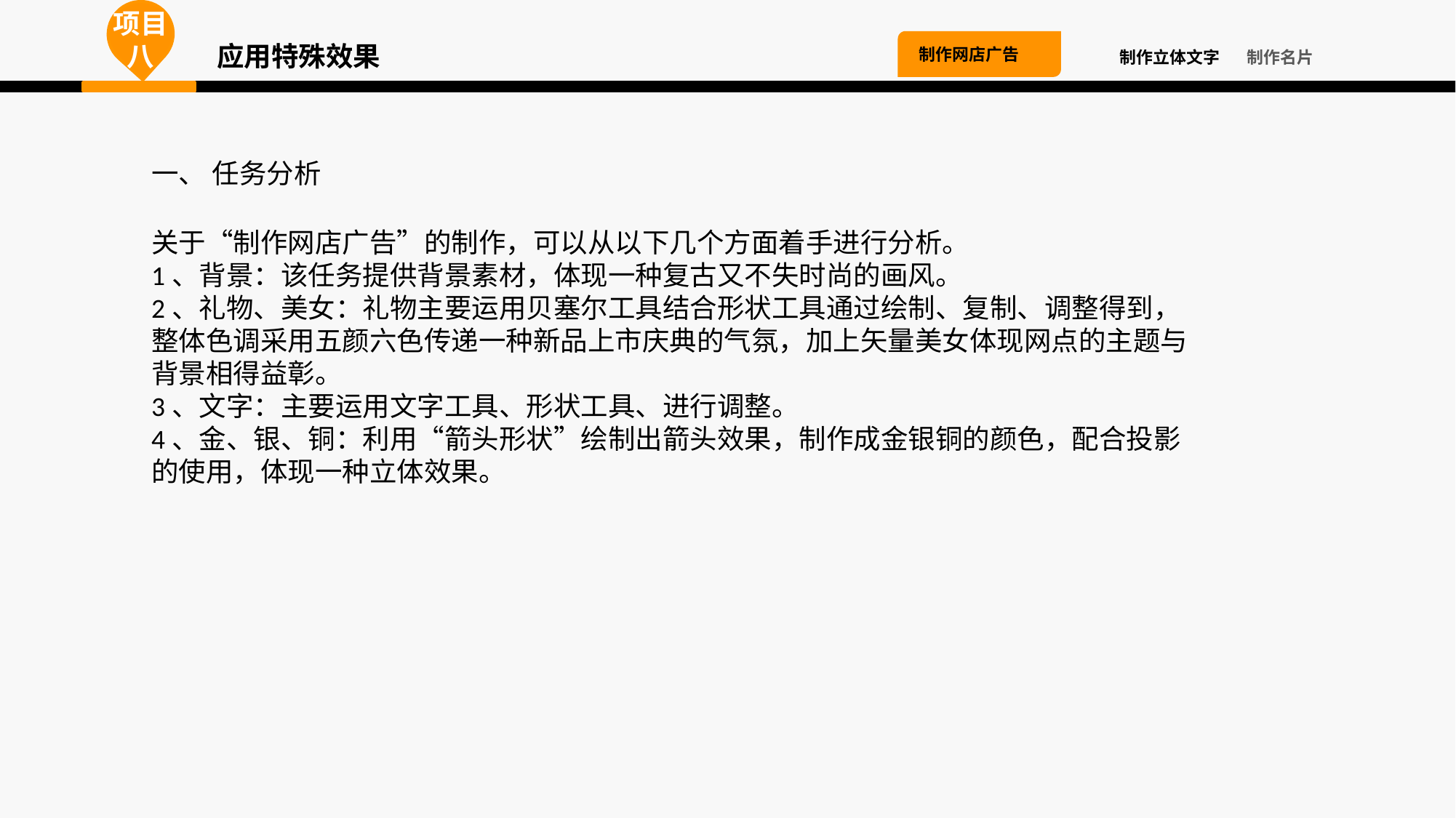

项目八

应用特殊效果
制作网店广告

制作立体文字
制作名片
一、 任务分析
关于“制作网店广告”的制作，可以从以下几个方面着手进行分析。
1、背景：该任务提供背景素材，体现一种复古又不失时尚的画风。
2、礼物、美女：礼物主要运用贝塞尔工具结合形状工具通过绘制、复制、调整得到，整体色调采用五颜六色传递一种新品上市庆典的气氛，加上矢量美女体现网点的主题与背景相得益彰。
3、文字：主要运用文字工具、形状工具、进行调整。
4、金、银、铜：利用“箭头形状”绘制出箭头效果，制作成金银铜的颜色，配合投影的使用，体现一种立体效果。